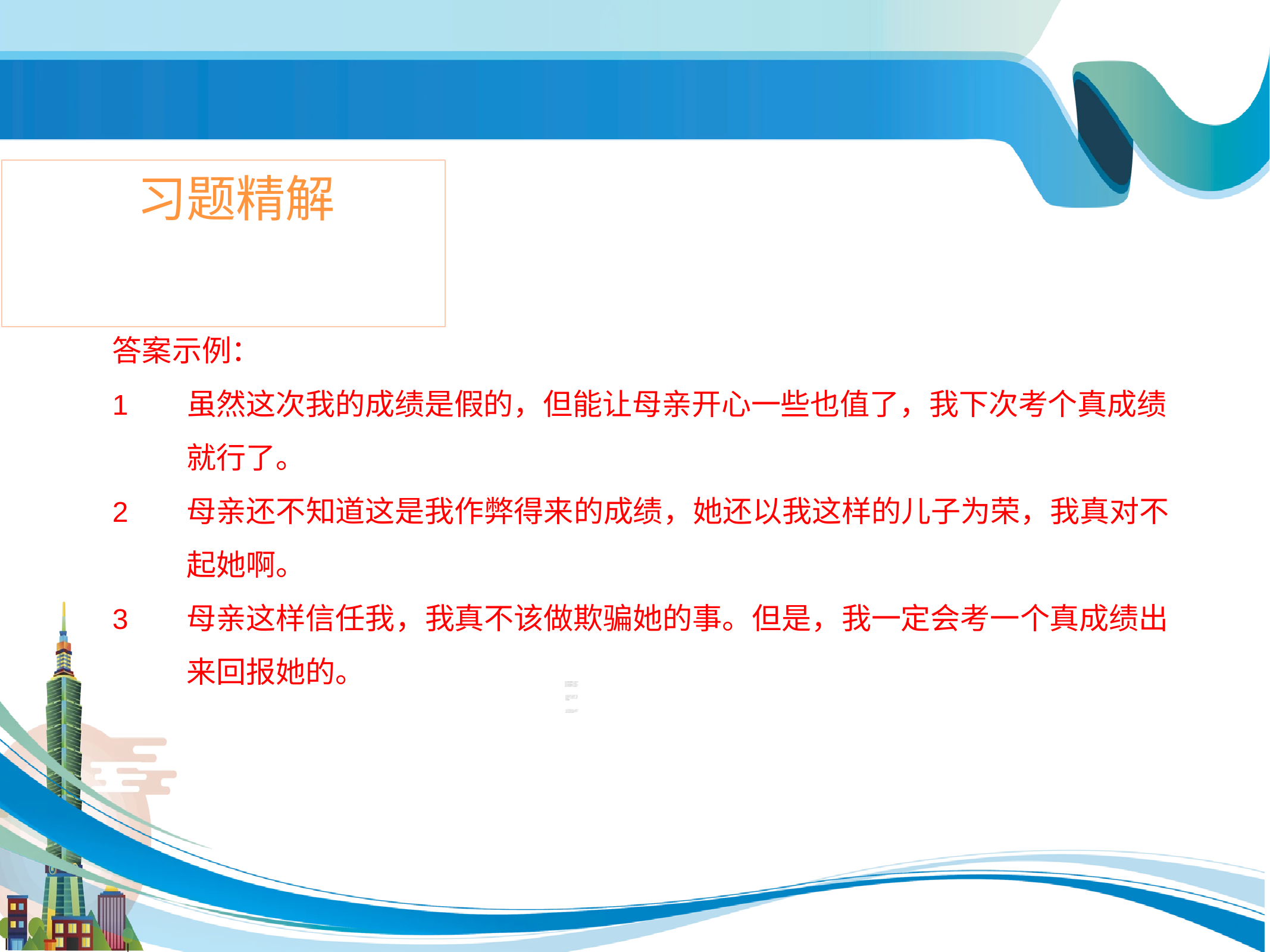

# 习题精解
答案示例：
虽然这次我的成绩是假的，但能让母亲开心一些也值了，我下次考个真成绩
就行了。
母亲还不知道这是我作弊得来的成绩，她还以我这样的儿子为荣，我真对不 起她啊。
母亲这样信任我，我真不该做欺骗她的事。但是，我一定会考一个真成绩出 来回报她的。